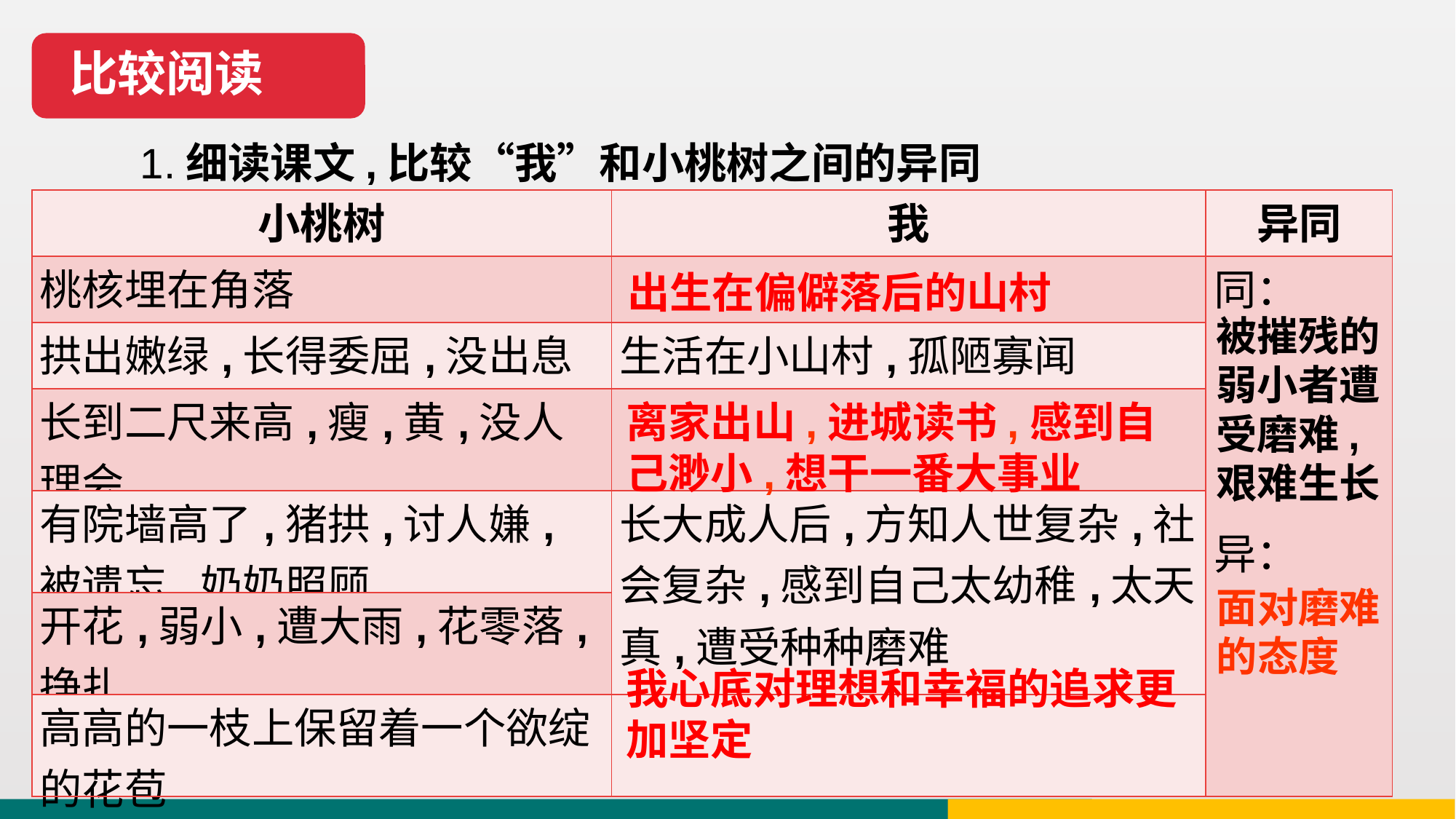

比较阅读
1.细读课文,比较“我”和小桃树之间的异同
| 小桃树 | 我 | 异同 |
| --- | --- | --- |
| 桃核埋在角落 |  | 同： 异： |
| 拱出嫩绿,长得委屈,没出息 | 生活在小山村,孤陋寡闻 |  |
| 长到二尺来高,瘦,黄,没人理会 |  |  |
| 有院墙高了,猪拱,讨人嫌,被遗忘,奶奶照顾 | 长大成人后,方知人世复杂,社会复杂,感到自己太幼稚,太天真,遭受种种磨难 |  |
| 开花,弱小,遭大雨,花零落,挣扎 |  |  |
| 高高的一枝上保留着一个欲绽的花苞 |  |  |
出生在偏僻落后的山村
被摧残的弱小者遭受磨难,艰难生长
离家出山,进城读书,感到自己渺小,想干一番大事业
面对磨难的态度
我心底对理想和幸福的追求更加坚定